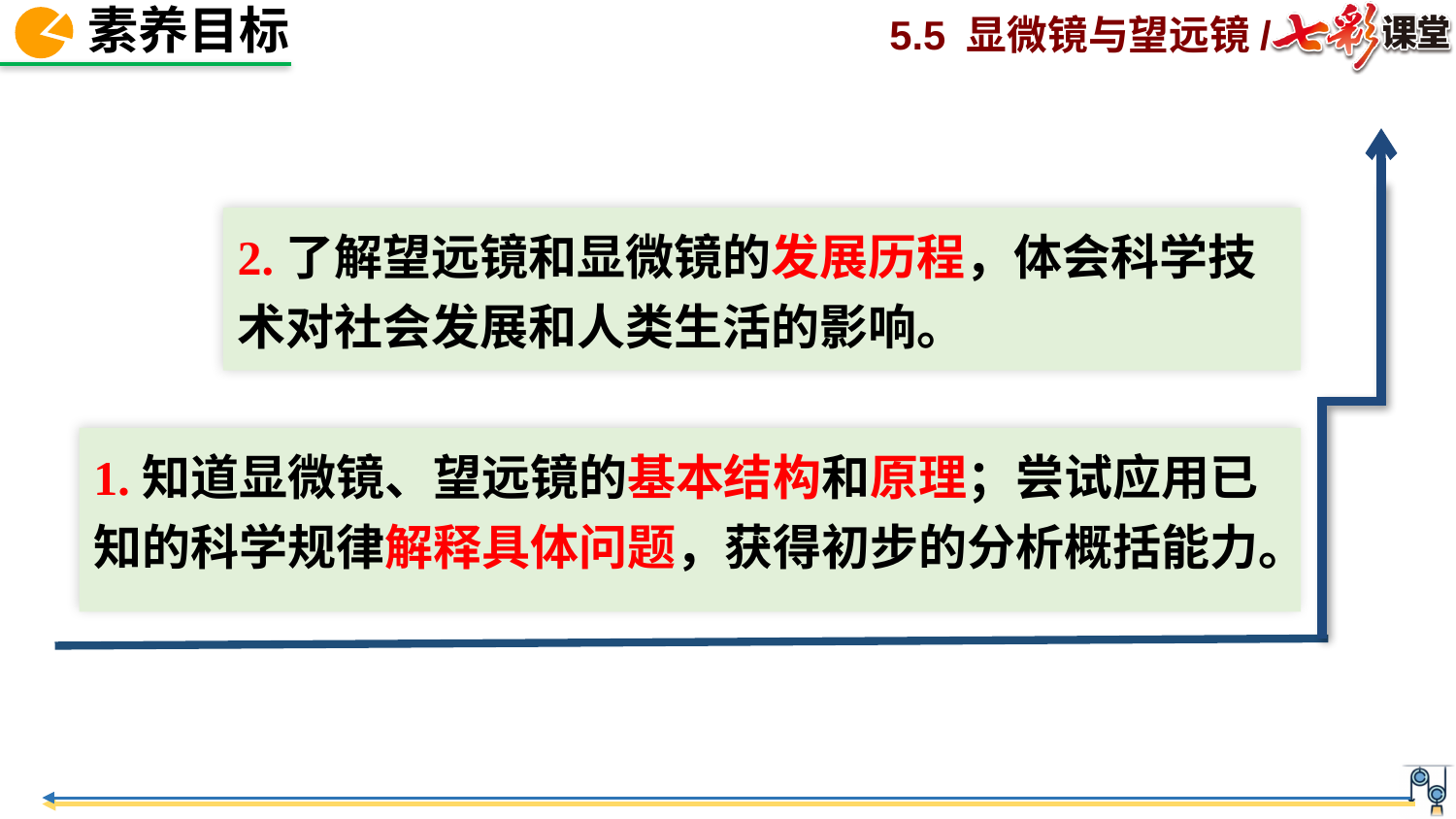

2.了解望远镜和显微镜的发展历程，体会科学技术对社会发展和人类生活的影响。

1.知道显微镜、望远镜的基本结构和原理；尝试应用已知的科学规律解释具体问题，获得初步的分析概括能力。